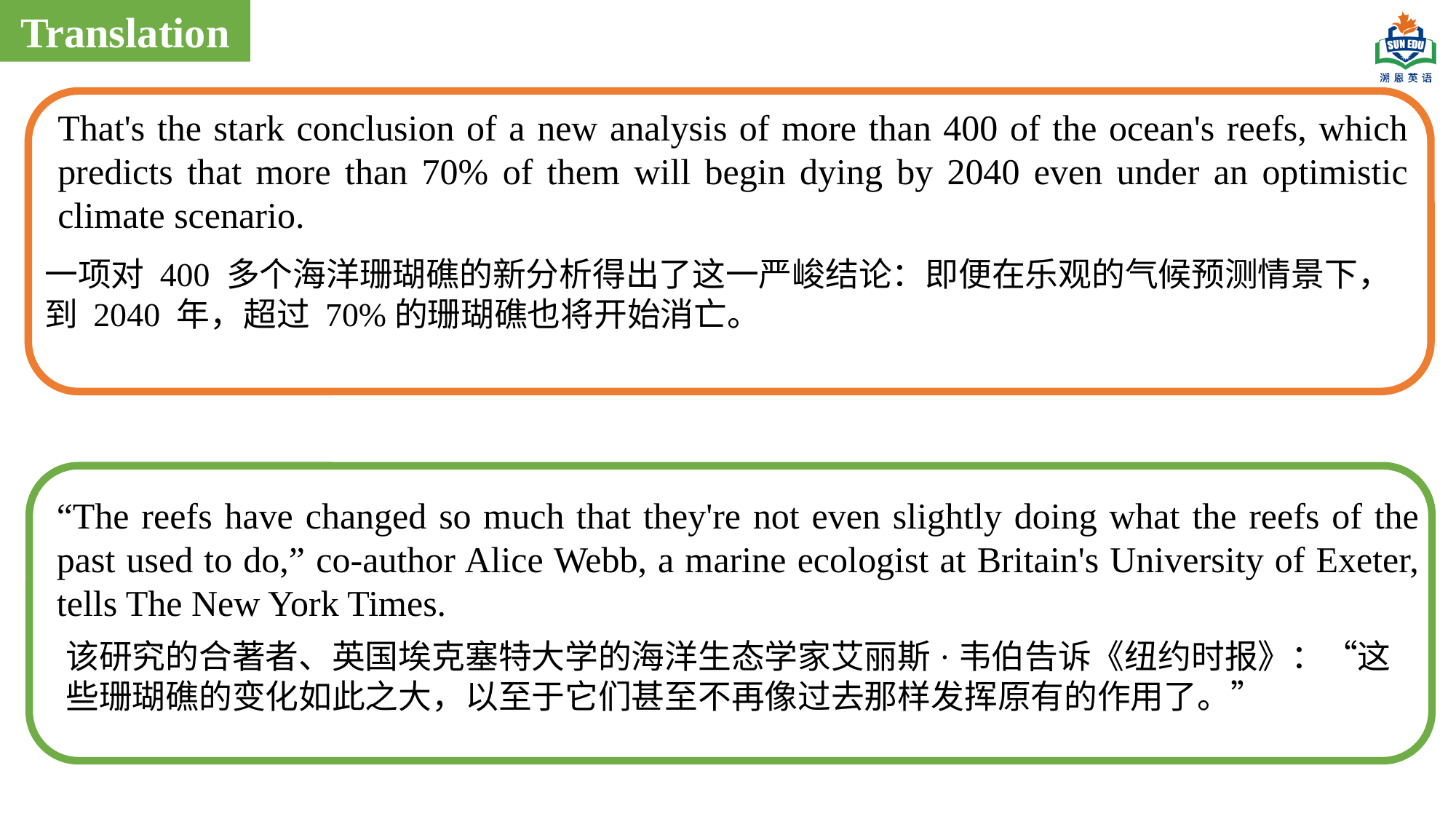

Translation

That's the stark conclusion of a new analysis of more than 400 of the ocean's reefs, which predicts that more than 70% of them will begin dying by 2040 even under an optimistic climate scenario.
一项对 400 多个海洋珊瑚礁的新分析得出了这一严峻结论：即便在乐观的气候预测情景下，到 2040 年，超过 70%的珊瑚礁也将开始消亡。

“The reefs have changed so much that they're not even slightly doing what the reefs of the past used to do,” co-author Alice Webb, a marine ecologist at Britain's University of Exeter, tells The New York Times.
该研究的合著者、英国埃克塞特大学的海洋生态学家艾丽斯·韦伯告诉《纽约时报》：“这些珊瑚礁的变化如此之大，以至于它们甚至不再像过去那样发挥原有的作用了。”